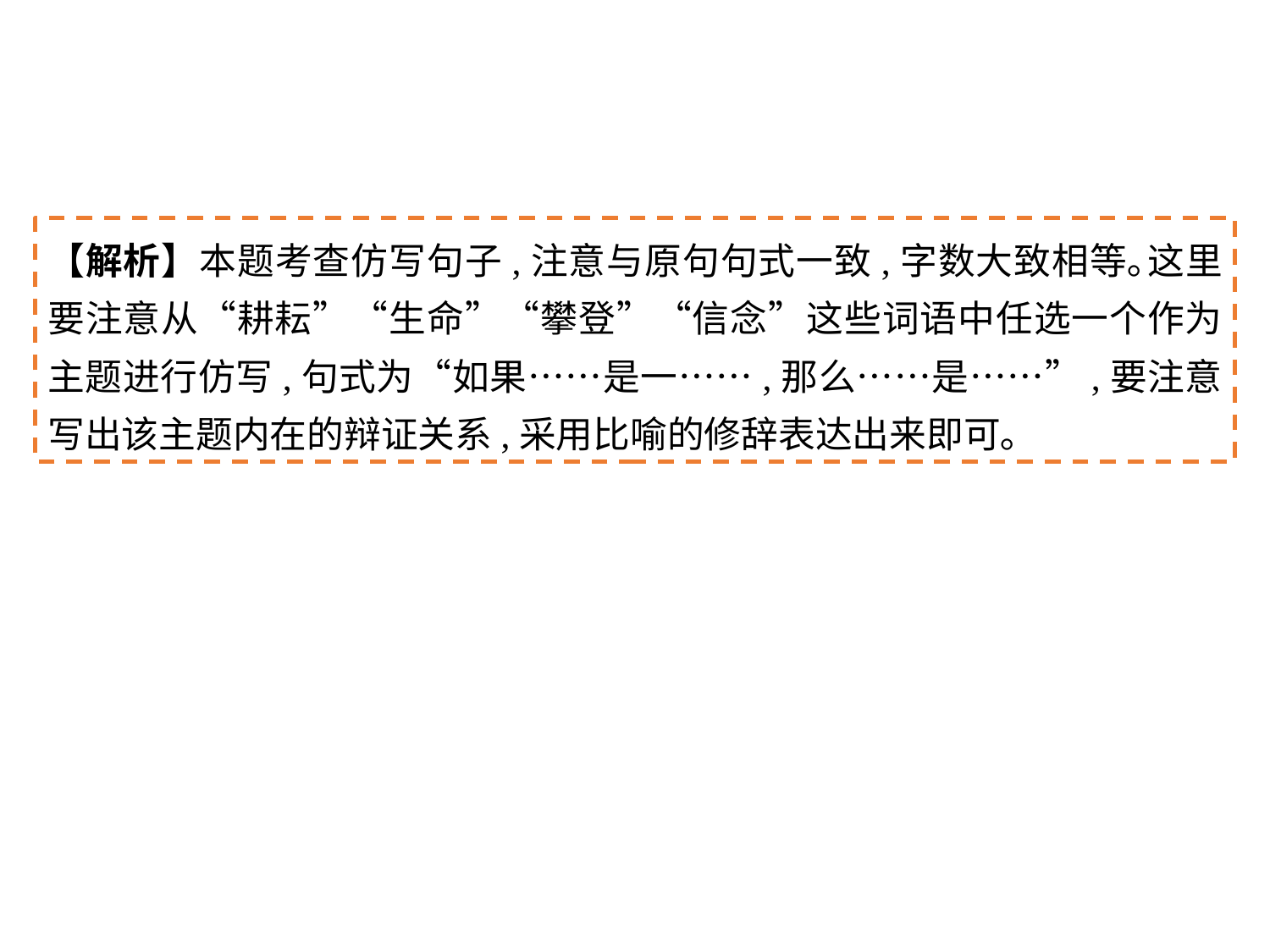

【解析】本题考查仿写句子,注意与原句句式一致,字数大致相等｡这里要注意从“耕耘”“生命”“攀登”“信念”这些词语中任选一个作为主题进行仿写,句式为“如果……是一……,那么……是……”,要注意写出该主题内在的辩证关系,采用比喻的修辞表达出来即可｡